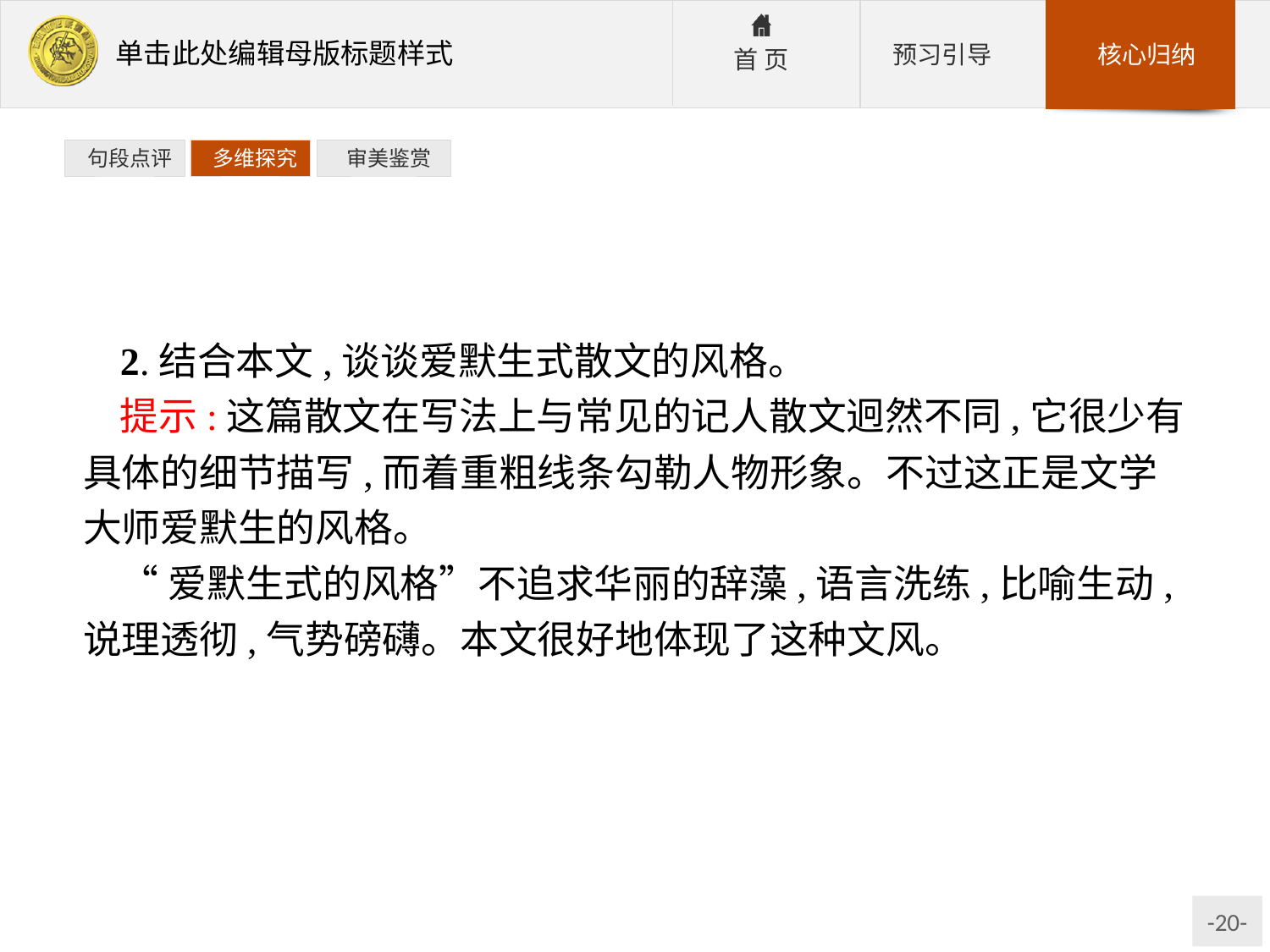

句段点评
 多维探究
 审美鉴赏
2.结合本文,谈谈爱默生式散文的风格。
提示:这篇散文在写法上与常见的记人散文迥然不同,它很少有具体的细节描写,而着重粗线条勾勒人物形象。不过这正是文学大师爱默生的风格。
“爱默生式的风格”不追求华丽的辞藻,语言洗练,比喻生动,说理透彻,气势磅礴。本文很好地体现了这种文风。